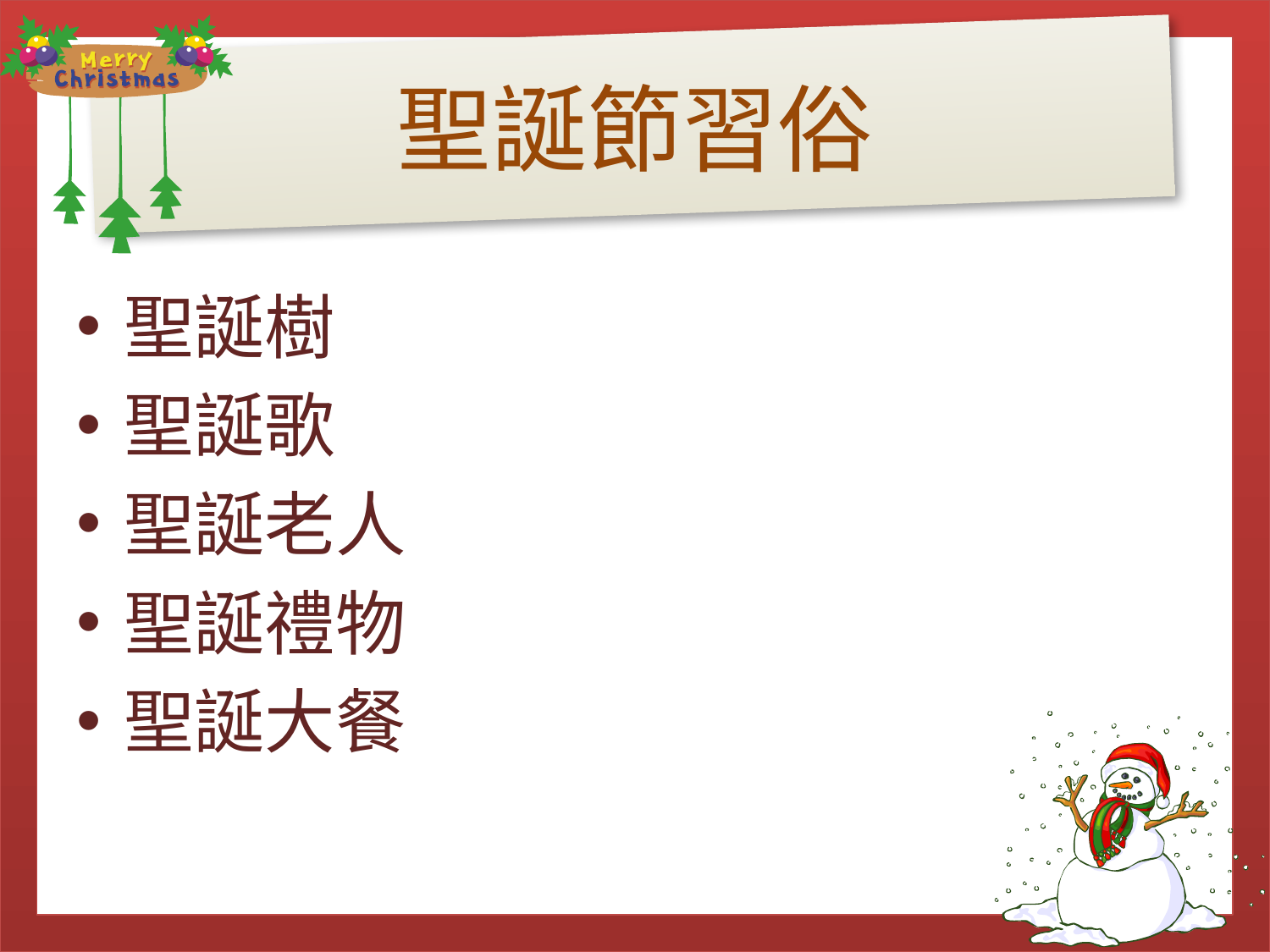

# 聖誕節習俗
聖誕樹
聖誕歌
聖誕老人
聖誕禮物
聖誕大餐